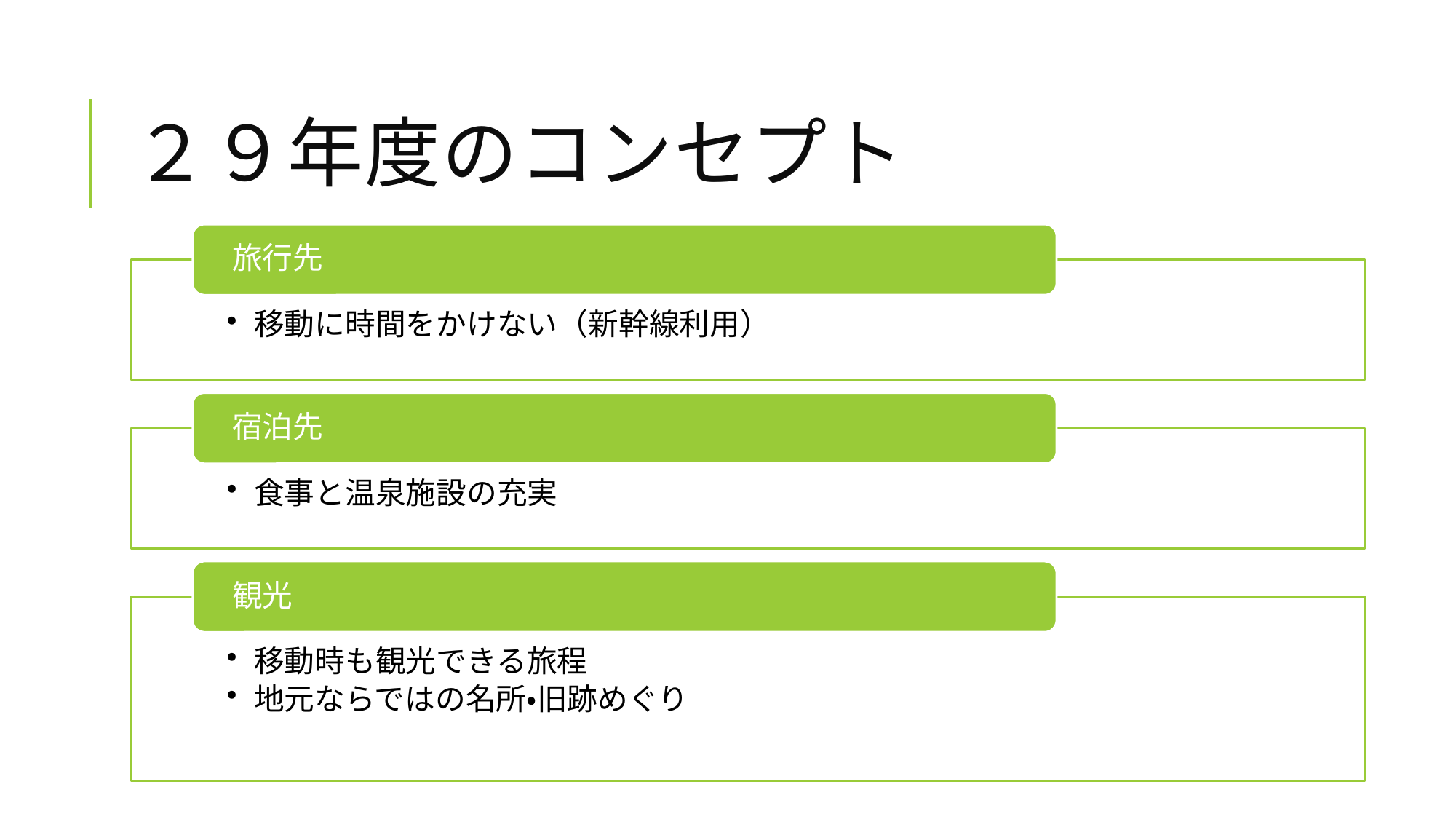

# ２９年度のコンセプト
移動に時間をかけない（新幹線利用）
旅行先
食事と温泉施設の充実
宿泊先
移動時も観光できる旅程
地元ならではの名所・旧跡めぐり
観光